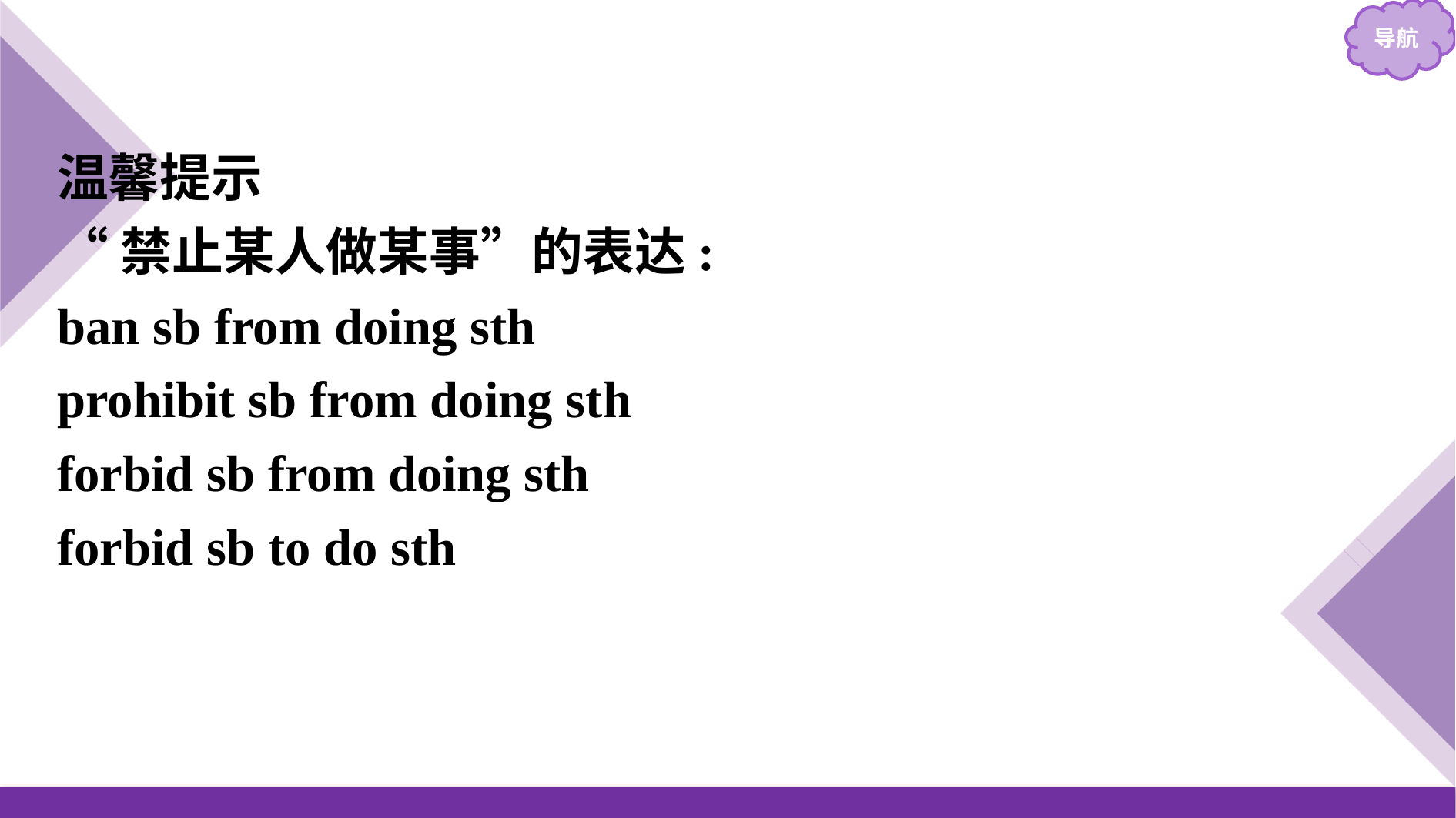

温馨提示
“禁止某人做某事”的表达:
ban sb from doing sth
prohibit sb from doing sth
forbid sb from doing sth
forbid sb to do sth